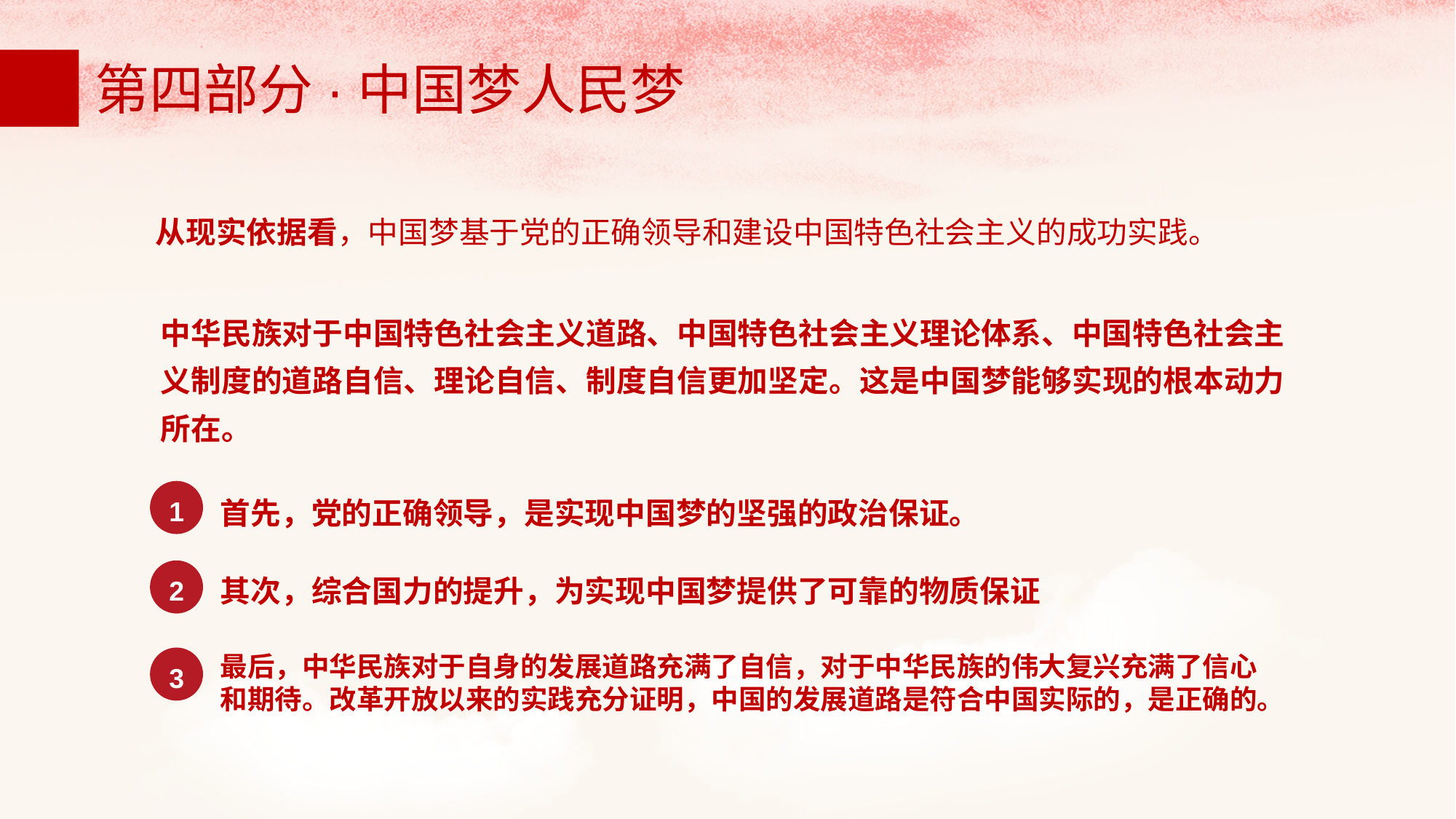

第四部分·中国梦人民梦
从现实依据看，中国梦基于党的正确领导和建设中国特色社会主义的成功实践。
中华民族对于中国特色社会主义道路、中国特色社会主义理论体系、中国特色社会主义制度的道路自信、理论自信、制度自信更加坚定。这是中国梦能够实现的根本动力所在。
首先，党的正确领导，是实现中国梦的坚强的政治保证。
1
其次，综合国力的提升，为实现中国梦提供了可靠的物质保证
2
最后，中华民族对于自身的发展道路充满了自信，对于中华民族的伟大复兴充满了信心和期待。改革开放以来的实践充分证明，中国的发展道路是符合中国实际的，是正确的。
3